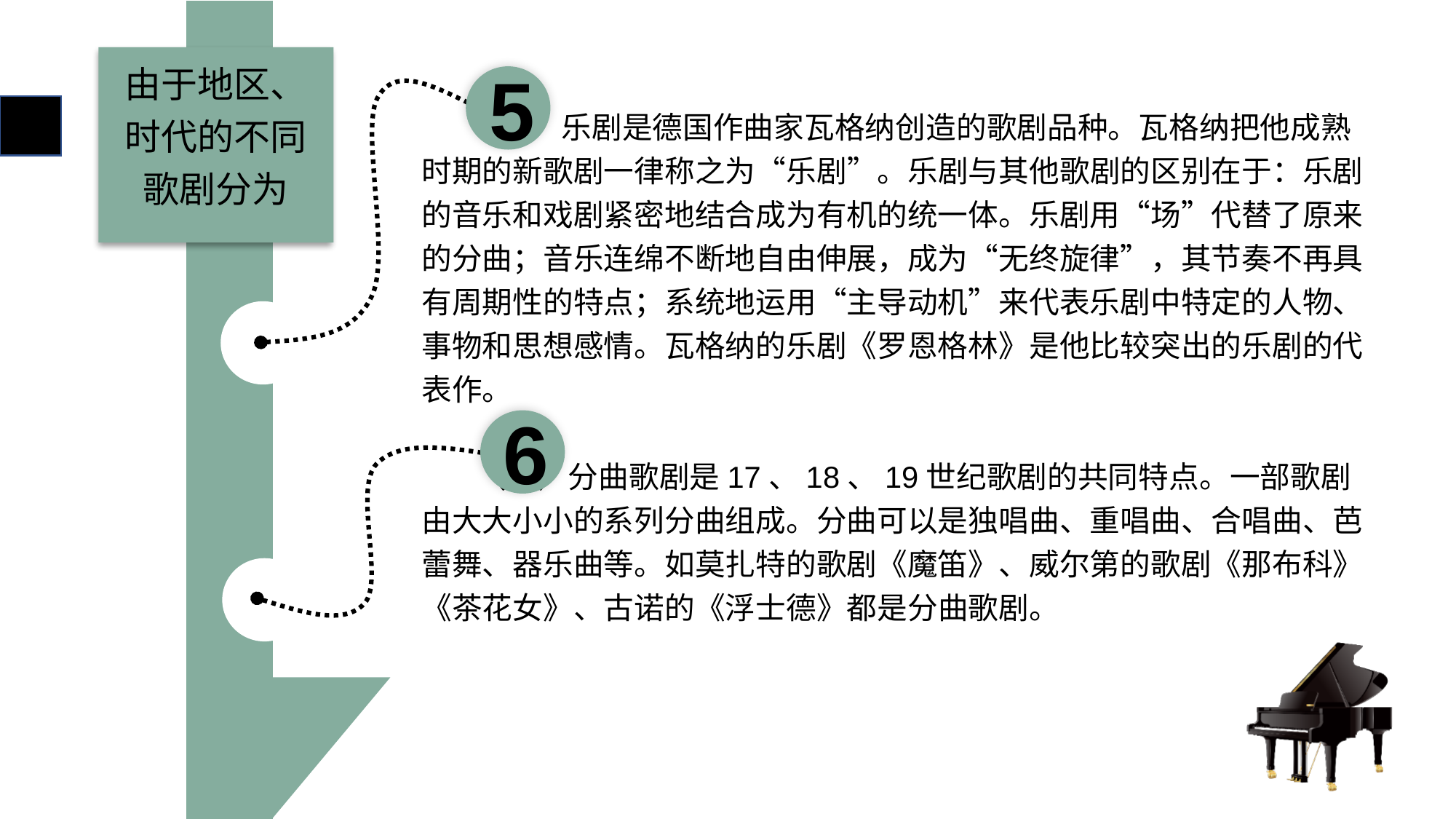

由于地区、时代的不同歌剧分为
5

# （5）乐剧是德国作曲家瓦格纳创造的歌剧品种。瓦格纳把他成熟时期的新歌剧一律称之为“乐剧”。乐剧与其他歌剧的区别在于：乐剧的音乐和戏剧紧密地结合成为有机的统一体。乐剧用“场”代替了原来的分曲；音乐连绵不断地自由伸展，成为“无终旋律”，其节奏不再具有周期性的特点；系统地运用“主导动机”来代表乐剧中特定的人物、事物和思想感情。瓦格纳的乐剧《罗恩格林》是他比较突出的乐剧的代表作。
       （6）分曲歌剧是17、18、19世纪歌剧的共同特点。一部歌剧由大大小小的系列分曲组成。分曲可以是独唱曲、重唱曲、合唱曲、芭蕾舞、器乐曲等。如莫扎特的歌剧《魔笛》、威尔第的歌剧《那布科》《茶花女》、古诺的《浮士德》都是分曲歌剧。

6